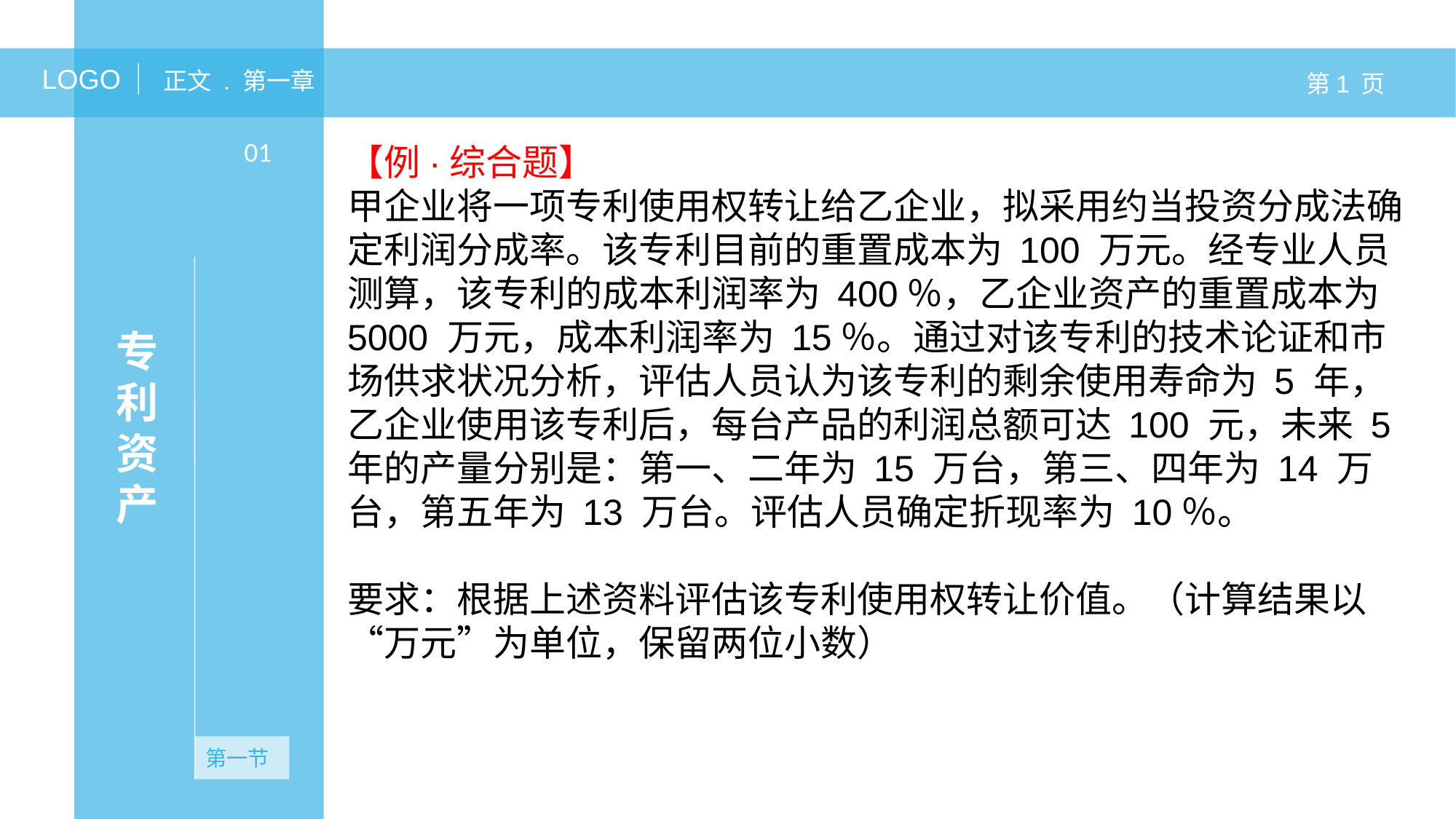

LOGO
正文 . 第一章

第1 页
专利资产
01
【例·综合题】
甲企业将一项专利使用权转让给乙企业，拟采用约当投资分成法确定利润分成率。该专利目前的重置成本为 100 万元。经专业人员测算，该专利的成本利润率为 400％，乙企业资产的重置成本为 5000 万元，成本利润率为 15％。通过对该专利的技术论证和市场供求状况分析，评估人员认为该专利的剩余使用寿命为 5 年，乙企业使用该专利后，每台产品的利润总额可达 100 元，未来 5 年的产量分别是：第一、二年为 15 万台，第三、四年为 14 万台，第五年为 13 万台。评估人员确定折现率为 10％。

要求：根据上述资料评估该专利使用权转让价值。（计算结果以“万元”为单位，保留两位小数）

无资产
第一节